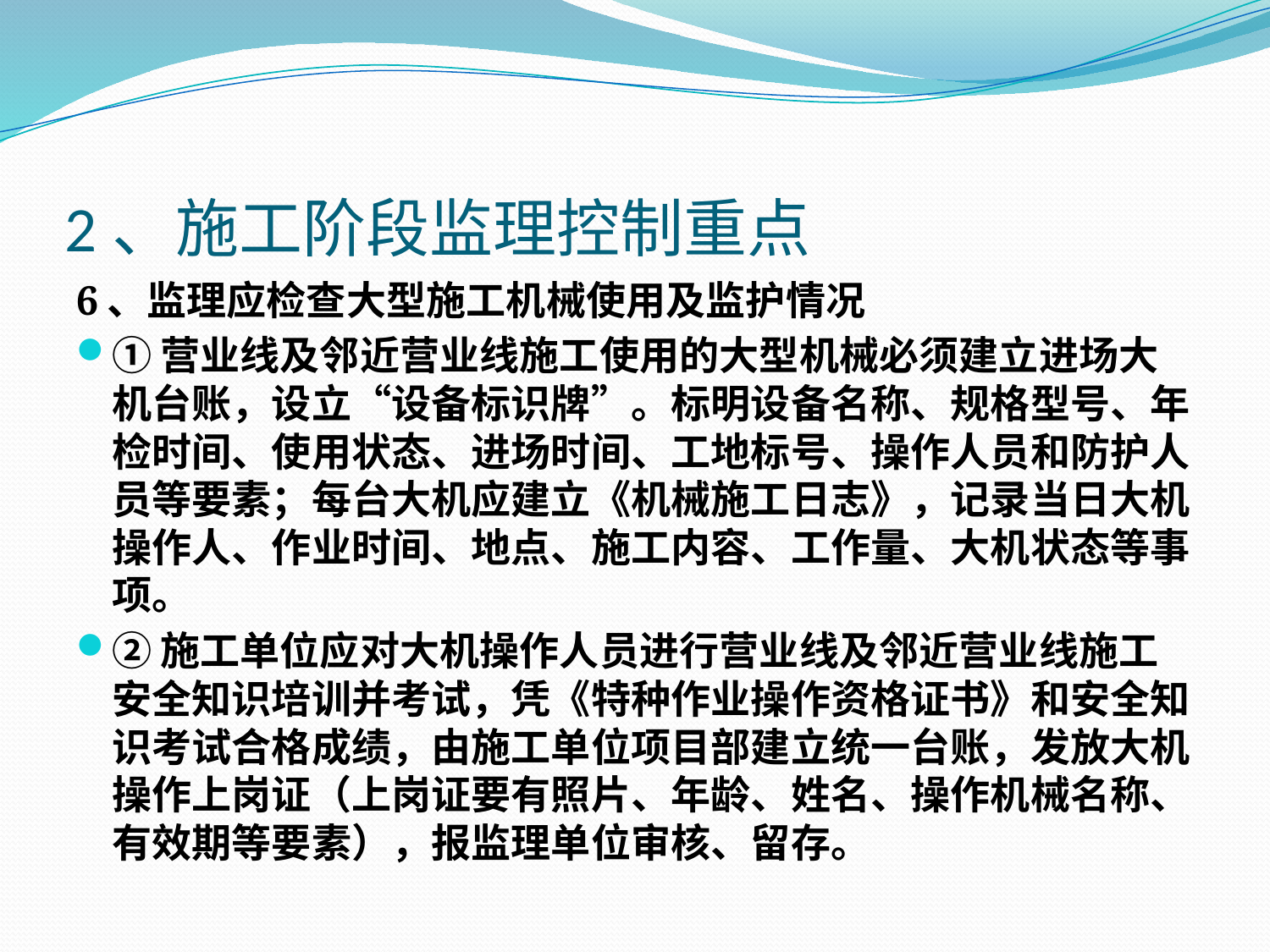

# 2、施工阶段监理控制重点
6、监理应检查大型施工机械使用及监护情况
①营业线及邻近营业线施工使用的大型机械必须建立进场大机台账，设立“设备标识牌”。标明设备名称、规格型号、年检时间、使用状态、进场时间、工地标号、操作人员和防护人员等要素；每台大机应建立《机械施工日志》，记录当日大机操作人、作业时间、地点、施工内容、工作量、大机状态等事项。
②施工单位应对大机操作人员进行营业线及邻近营业线施工安全知识培训并考试，凭《特种作业操作资格证书》和安全知识考试合格成绩，由施工单位项目部建立统一台账，发放大机操作上岗证（上岗证要有照片、年龄、姓名、操作机械名称、有效期等要素），报监理单位审核、留存。